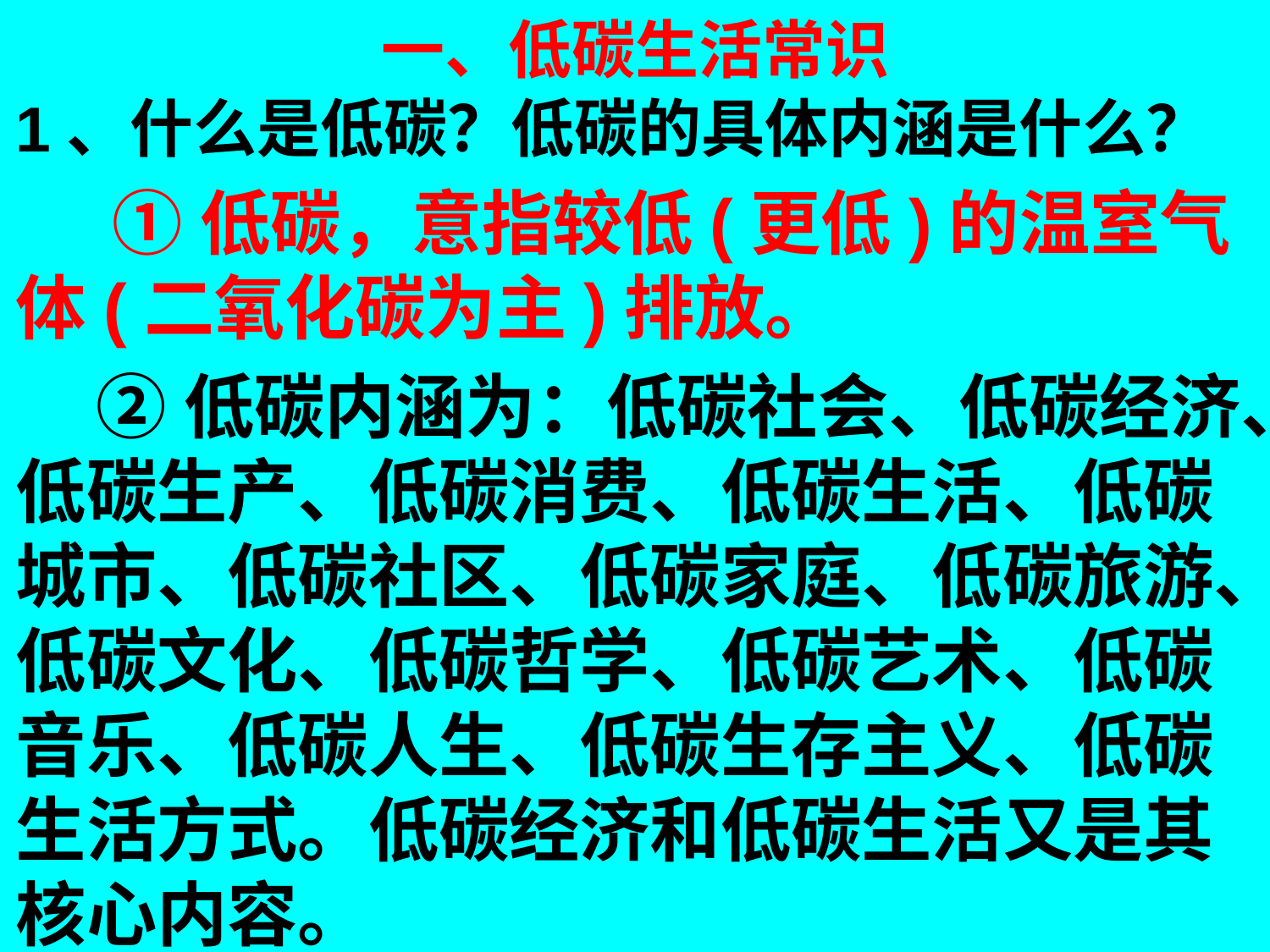

# 一、低碳生活常识
1、什么是低碳？低碳的具体内涵是什么？
      ①低碳，意指较低(更低)的温室气体(二氧化碳为主)排放。
     ②低碳内涵为：低碳社会、低碳经济、低碳生产、低碳消费、低碳生活、低碳城市、低碳社区、低碳家庭、低碳旅游、低碳文化、低碳哲学、低碳艺术、低碳音乐、低碳人生、低碳生存主义、低碳生活方式。低碳经济和低碳生活又是其核心内容。